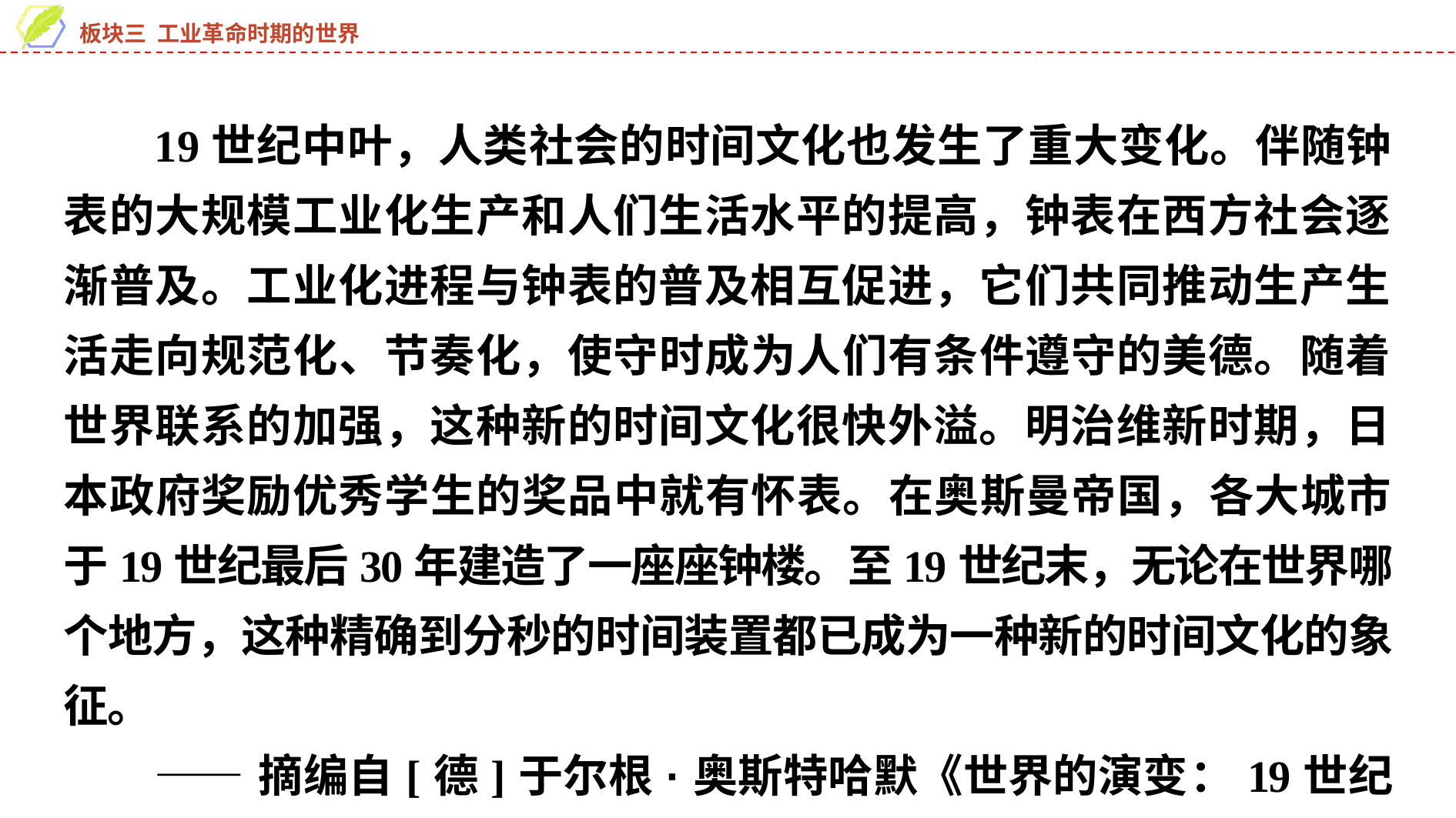

19世纪中叶，人类社会的时间文化也发生了重大变化。伴随钟表的大规模工业化生产和人们生活水平的提高，钟表在西方社会逐渐普及。工业化进程与钟表的普及相互促进，它们共同推动生产生活走向规范化、节奏化，使守时成为人们有条件遵守的美德。随着世界联系的加强，这种新的时间文化很快外溢。明治维新时期，日本政府奖励优秀学生的奖品中就有怀表。在奥斯曼帝国，各大城市于19世纪最后30年建造了一座座钟楼。至19世纪末，无论在世界哪个地方，这种精确到分秒的时间装置都已成为一种新的时间文化的象征。
——摘编自[德]于尔根·奥斯特哈默《世界的演变：19世纪史》